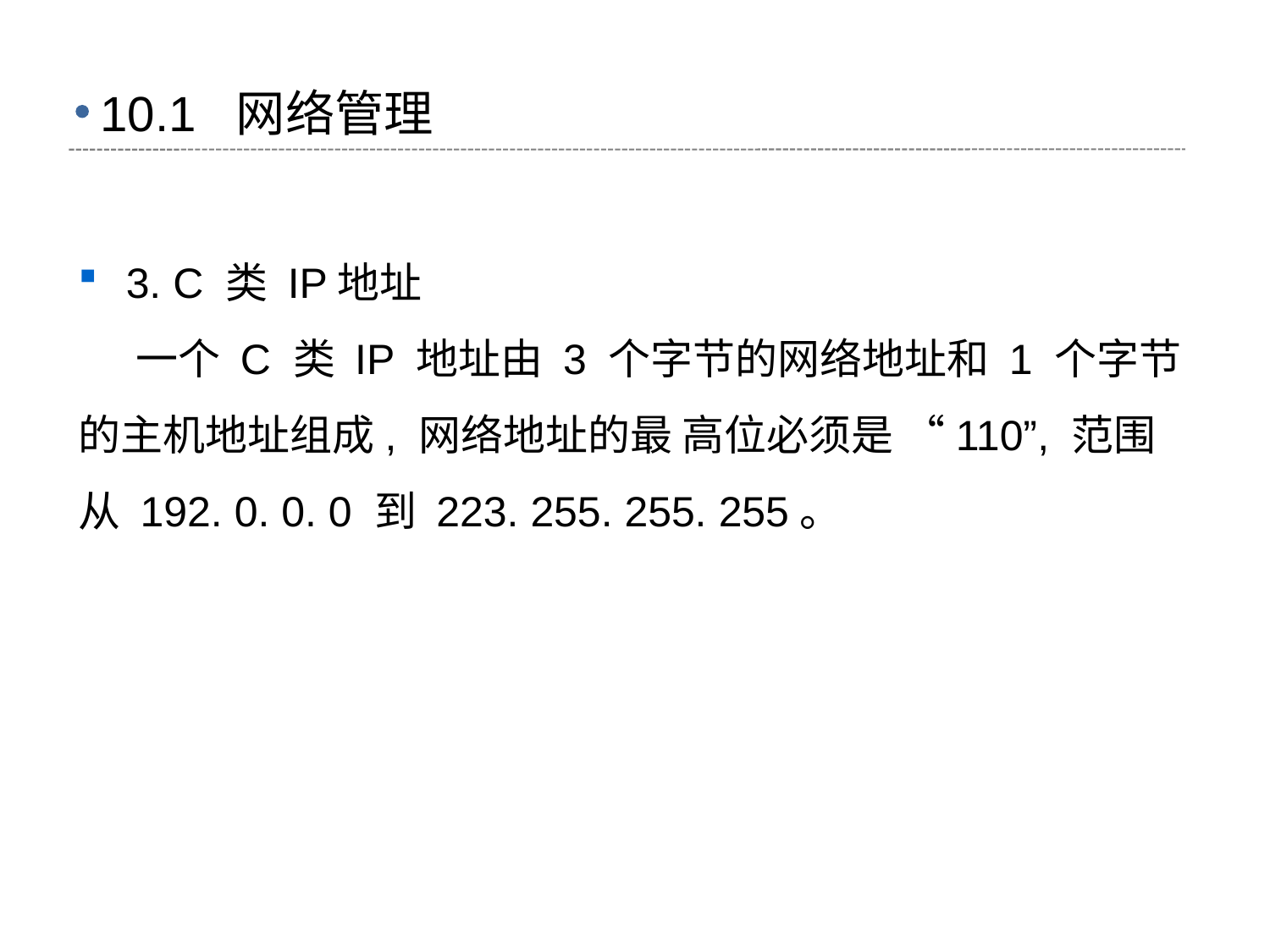

# 10.1  网络管理

3. C 类 IP地址
     一个 C 类 IP 地址由 3 个字节的网络地址和 1 个字节的主机地址组成, 网络地址的最 高位必须是 “110”, 范围从 192. 0. 0. 0 到 223. 255. 255. 255。